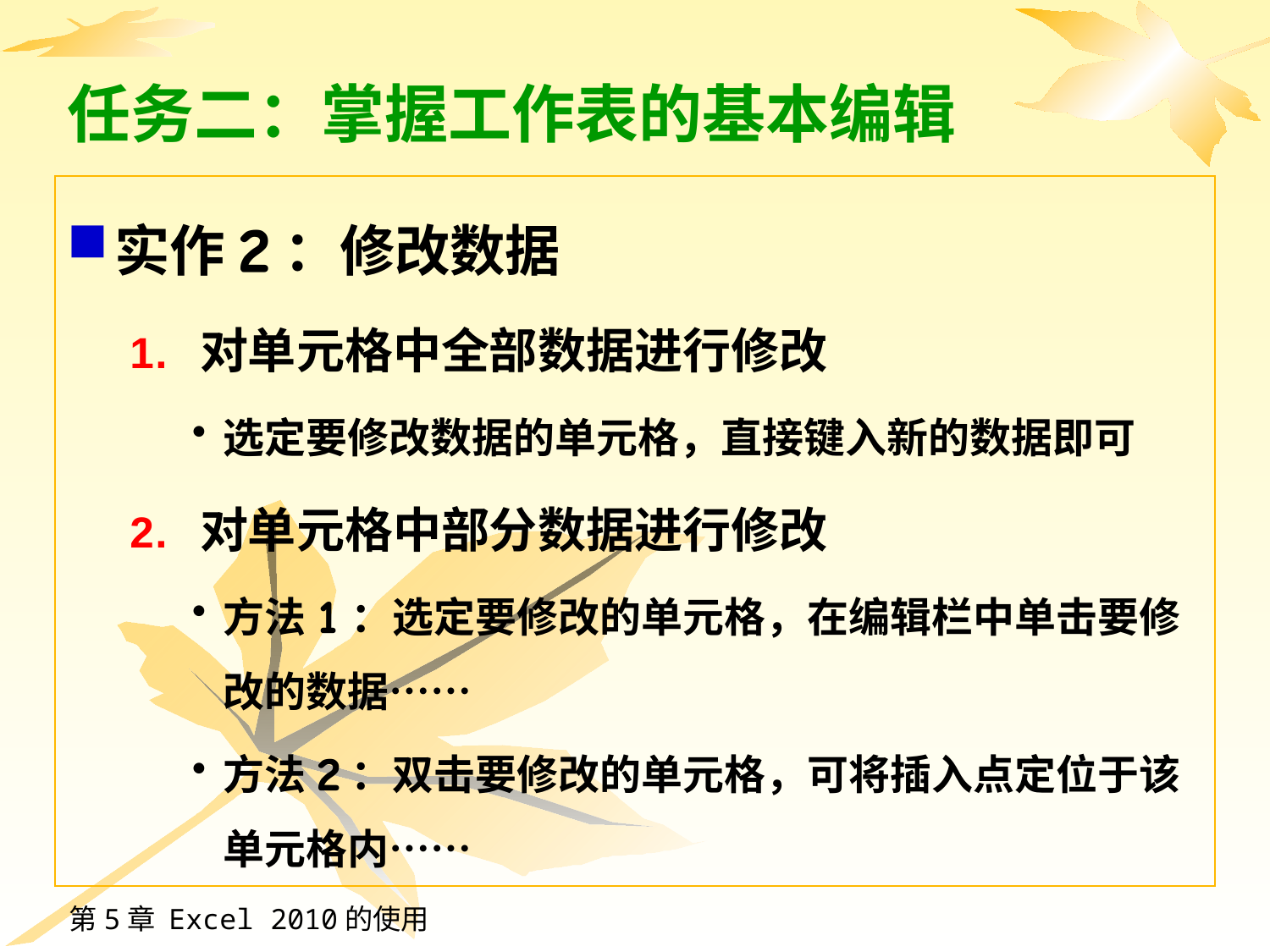

# 任务二：掌握工作表的基本编辑
实作2：修改数据
对单元格中全部数据进行修改
选定要修改数据的单元格，直接键入新的数据即可
对单元格中部分数据进行修改
方法1：选定要修改的单元格，在编辑栏中单击要修改的数据……
方法2：双击要修改的单元格，可将插入点定位于该单元格内……